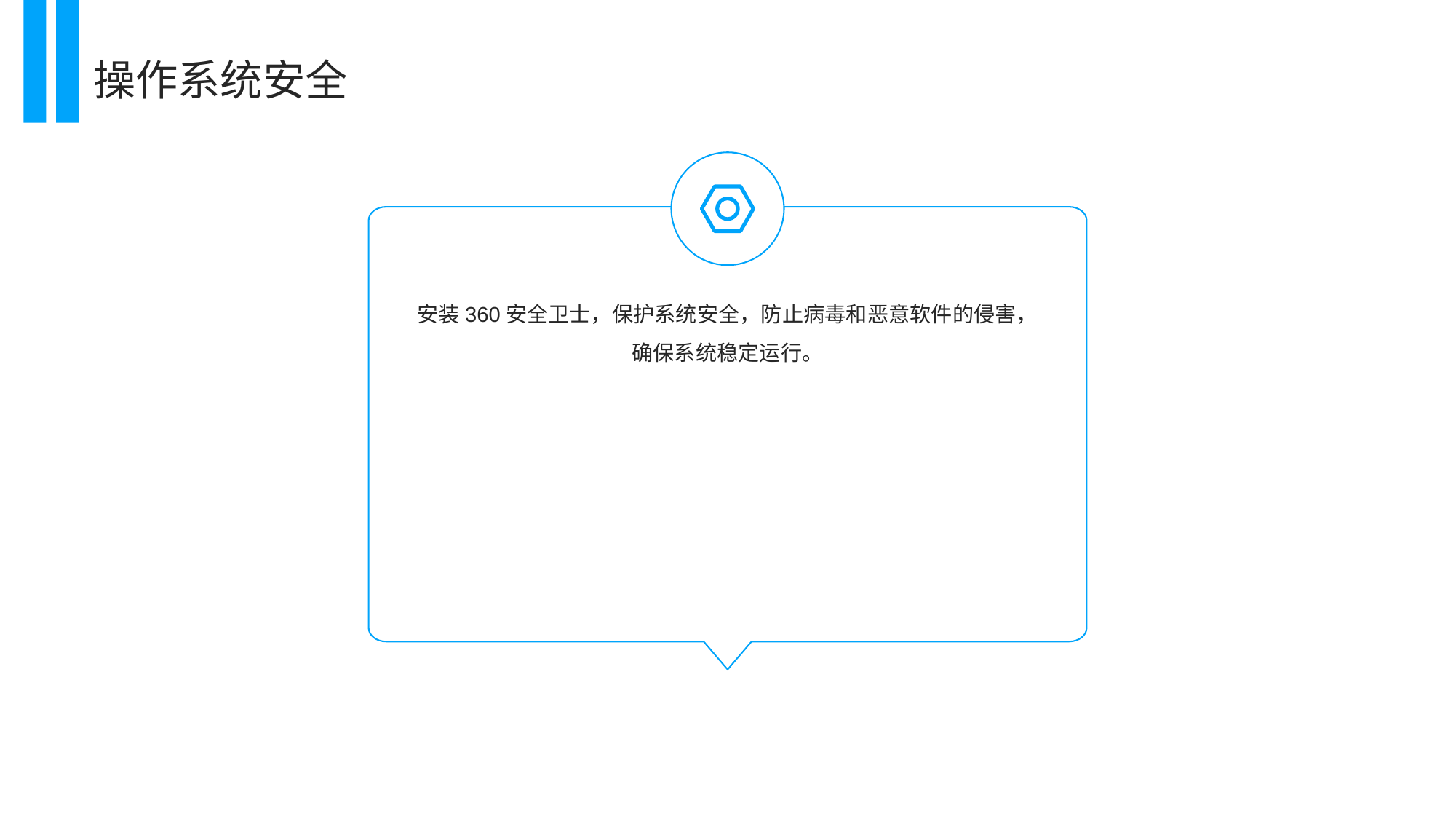

操作系统安全

安装360安全卫士，保护系统安全，防止病毒和恶意软件的侵害，确保系统稳定运行。